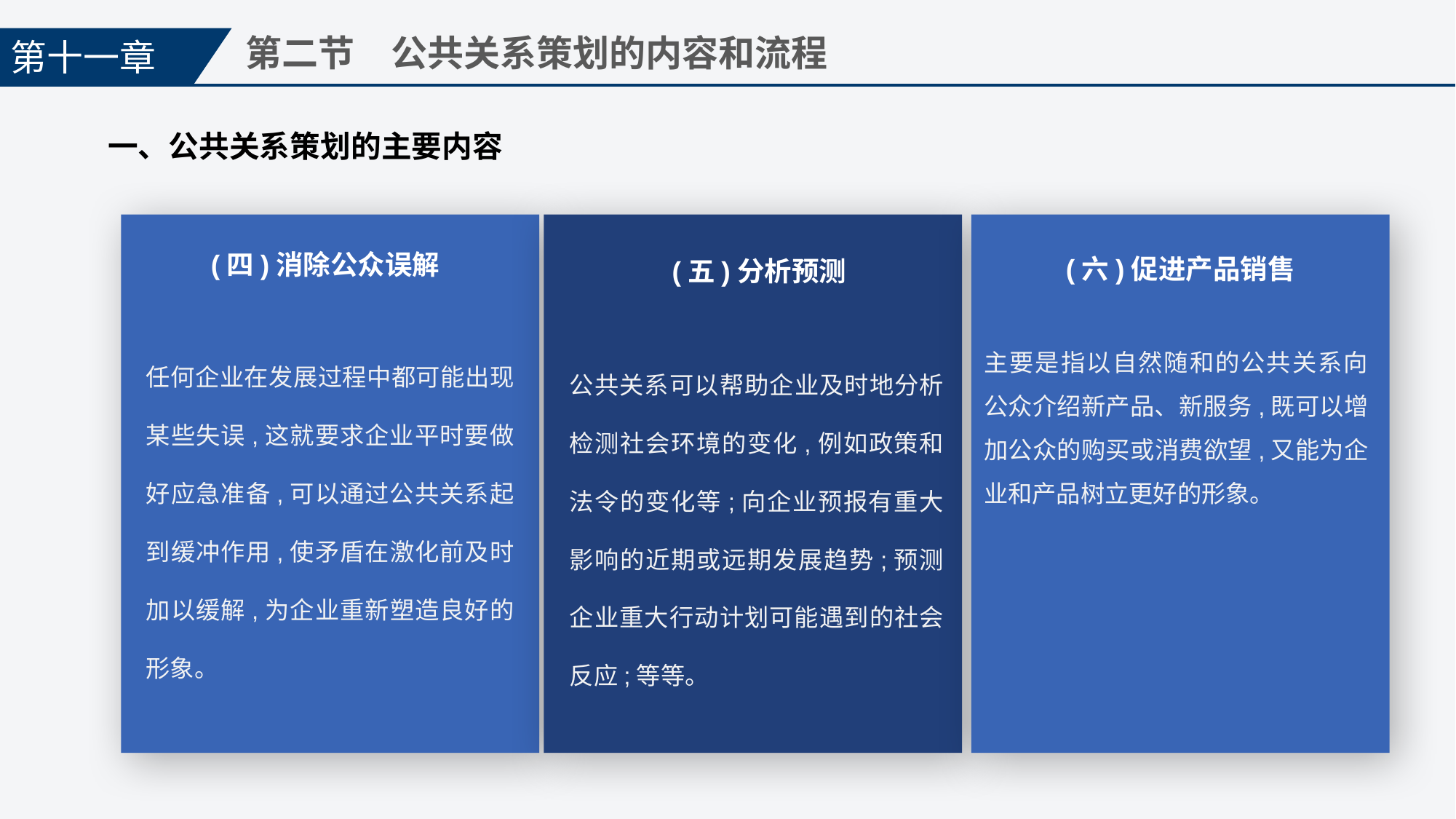

第十一章
第二节　公共关系策划的内容和流程
一、公共关系策划的主要内容

(四)消除公众误解
(六)促进产品销售
(五)分析预测
任何企业在发展过程中都可能出现某些失误,这就要求企业平时要做好应急准备,可以通过公共关系起到缓冲作用,使矛盾在激化前及时加以缓解,为企业重新塑造良好的形象。
主要是指以自然随和的公共关系向公众介绍新产品、新服务,既可以增加公众的购买或消费欲望,又能为企业和产品树立更好的形象。
公共关系可以帮助企业及时地分析检测社会环境的变化,例如政策和法令的变化等;向企业预报有重大影响的近期或远期发展趋势;预测企业重大行动计划可能遇到的社会反应;等等。